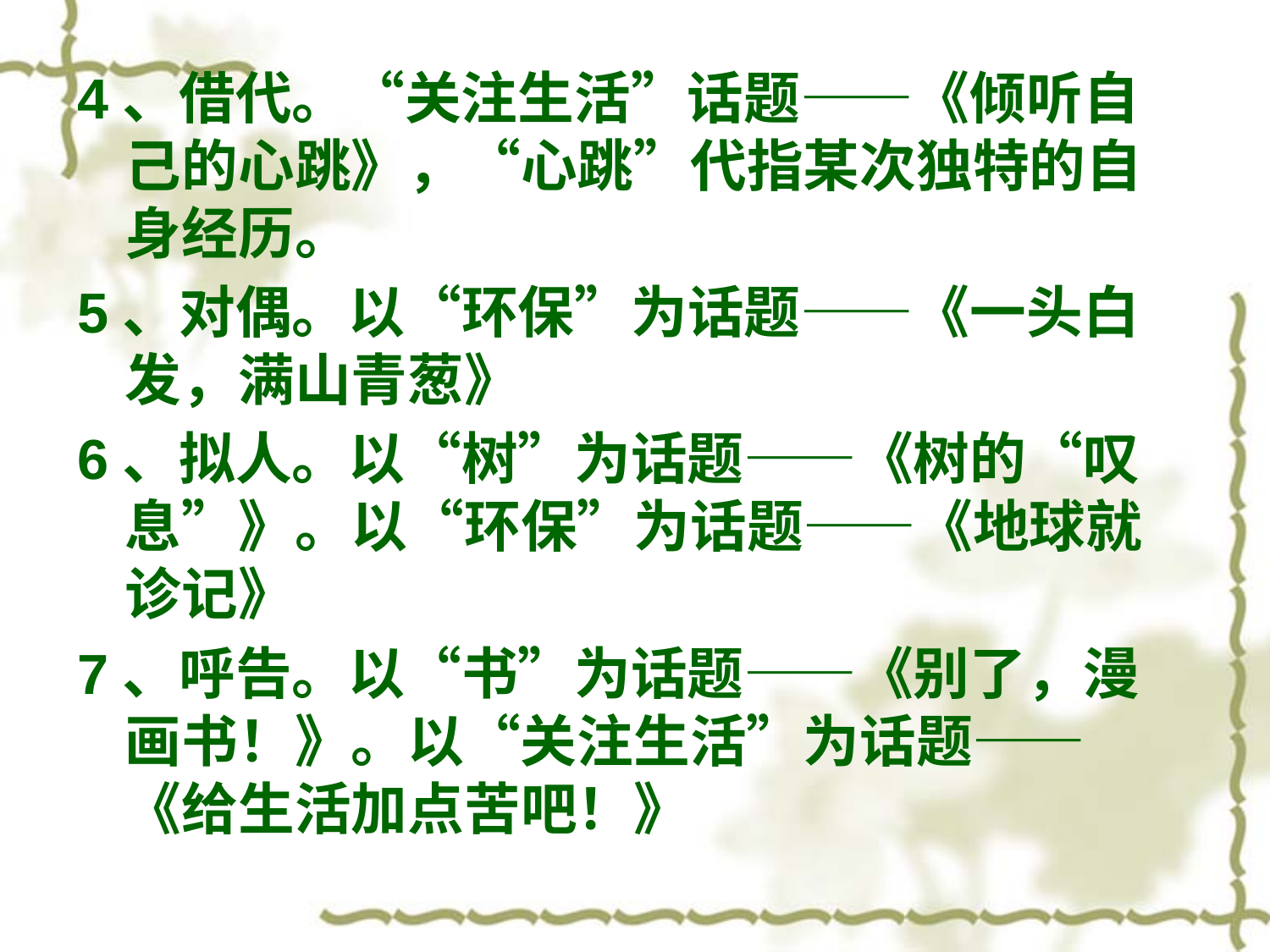

4、借代。“关注生活”话题——《倾听自己的心跳》，“心跳”代指某次独特的自身经历。
5、对偶。以“环保”为话题——《一头白发，满山青葱》
6、拟人。以“树”为话题——《树的“叹息”》。以“环保”为话题——《地球就诊记》
7、呼告。以“书”为话题——《别了，漫画书！》。以“关注生活”为话题——《给生活加点苦吧！》
174